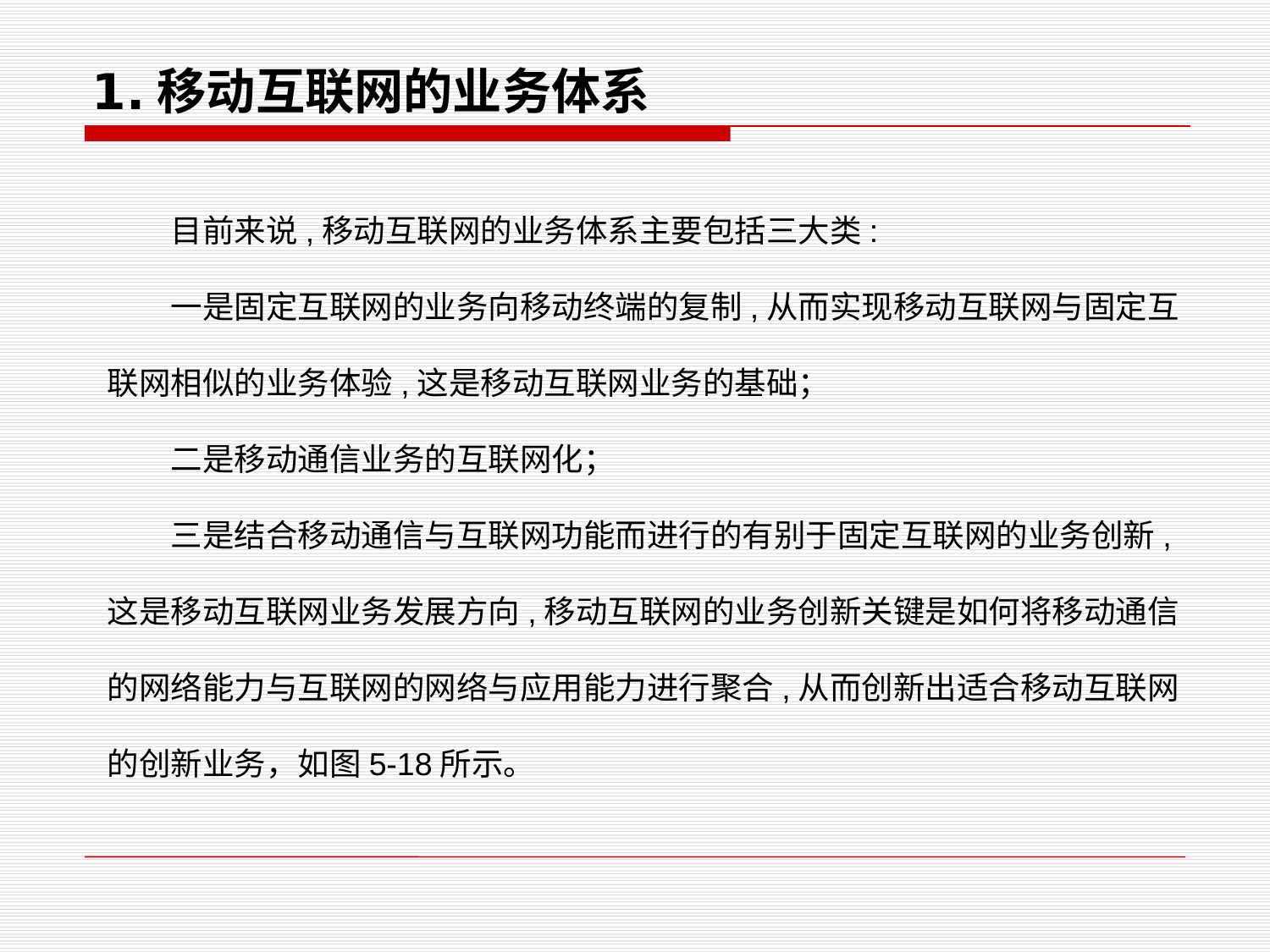

1.移动互联网的业务体系
目前来说,移动互联网的业务体系主要包括三大类:
一是固定互联网的业务向移动终端的复制,从而实现移动互联网与固定互联网相似的业务体验,这是移动互联网业务的基础；
二是移动通信业务的互联网化；
三是结合移动通信与互联网功能而进行的有别于固定互联网的业务创新,这是移动互联网业务发展方向,移动互联网的业务创新关键是如何将移动通信的网络能力与互联网的网络与应用能力进行聚合,从而创新出适合移动互联网的创新业务，如图5-18所示。

44